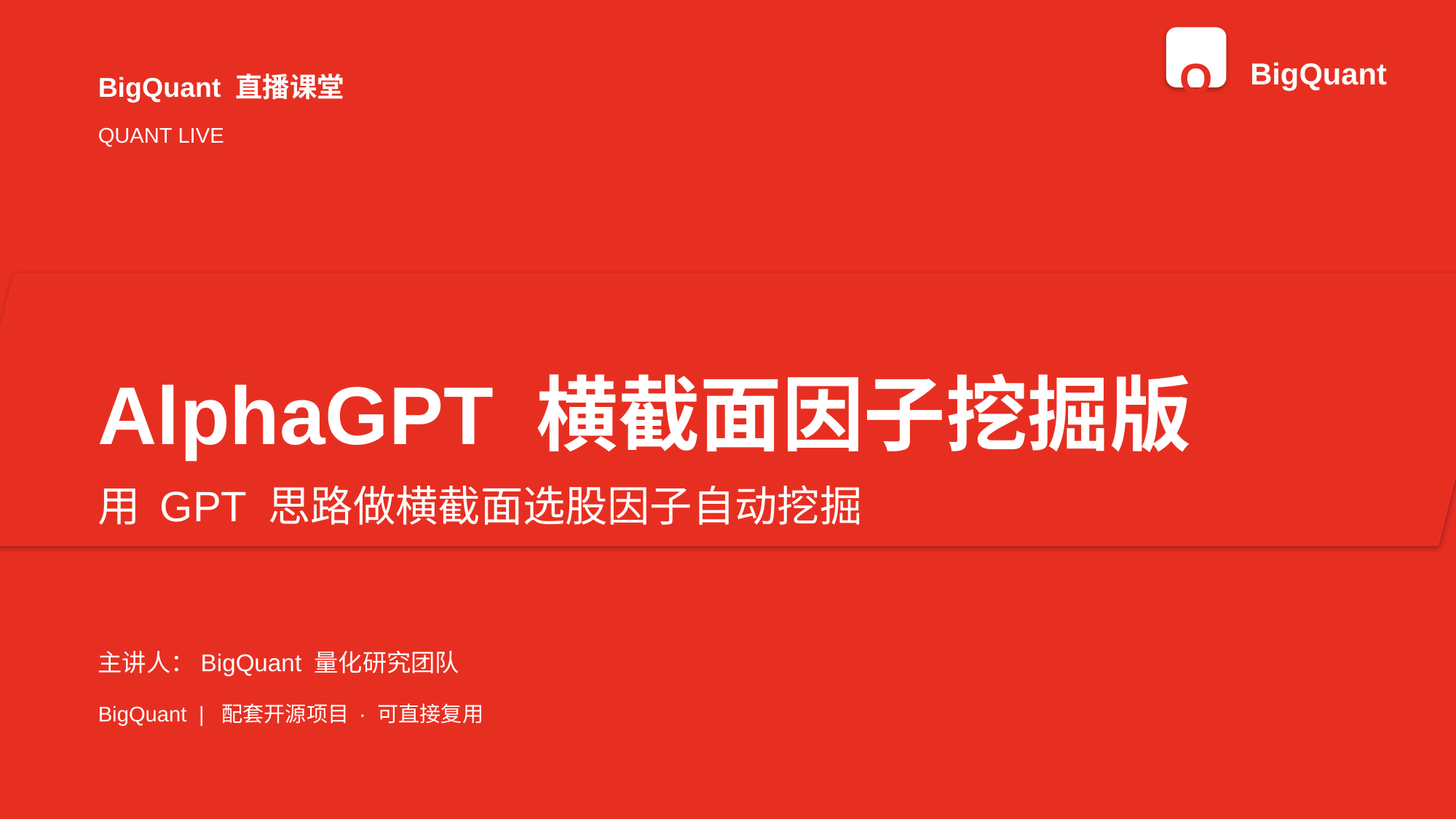

Q
BigQuant
BigQuant 直播课堂
QUANT LIVE

AlphaGPT 横截面因子挖掘版
用 GPT 思路做横截面选股因子自动挖掘
主讲人：BigQuant 量化研究团队
BigQuant  |  配套开源项目 · 可直接复用